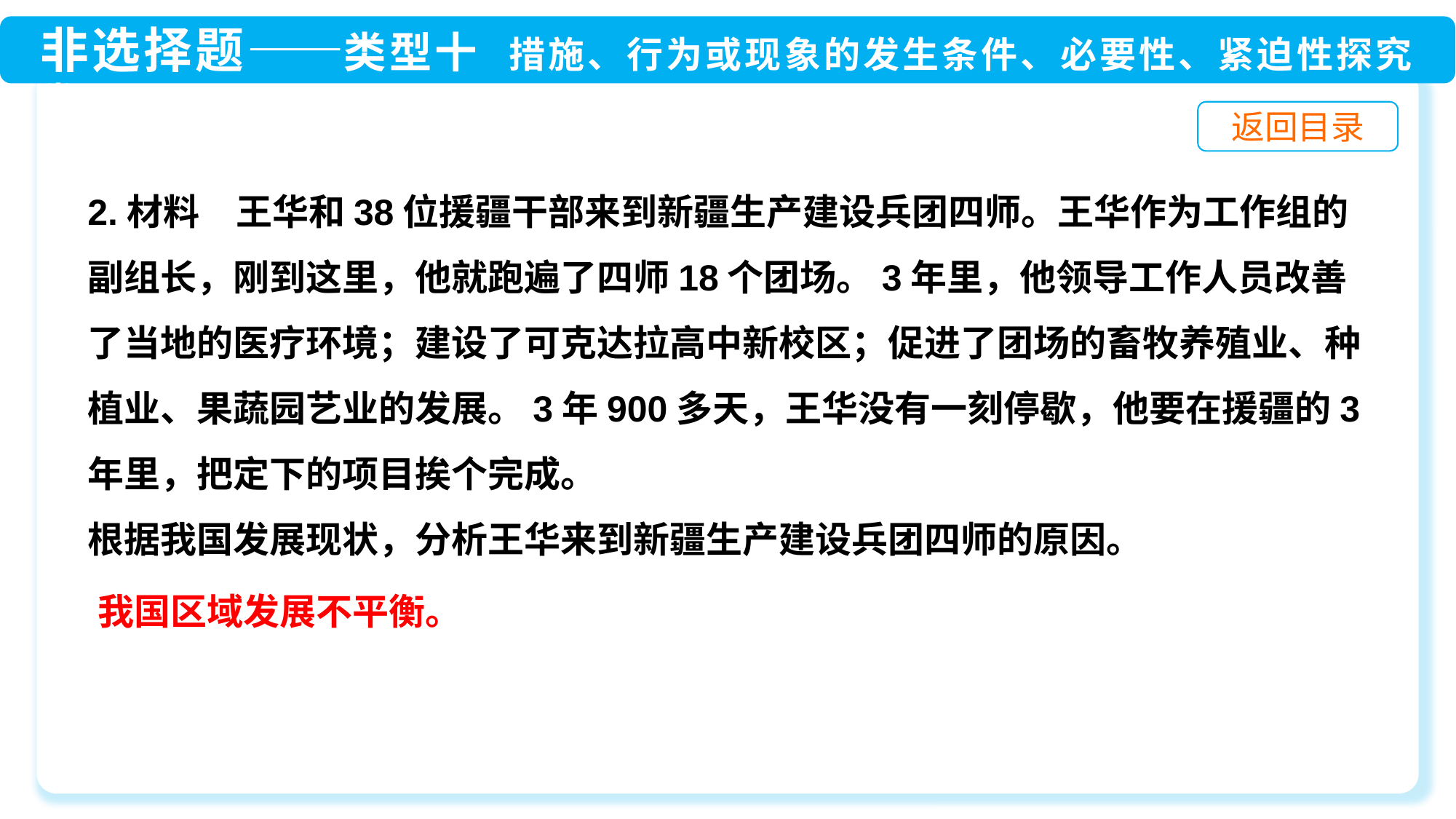

2.材料　王华和38位援疆干部来到新疆生产建设兵团四师。王华作为工作组的副组长，刚到这里，他就跑遍了四师18个团场。3年里，他领导工作人员改善了当地的医疗环境；建设了可克达拉高中新校区；促进了团场的畜牧养殖业、种植业、果蔬园艺业的发展。3年900多天，王华没有一刻停歇，他要在援疆的3年里，把定下的项目挨个完成。
根据我国发展现状，分析王华来到新疆生产建设兵团四师的原因。
我国区域发展不平衡。